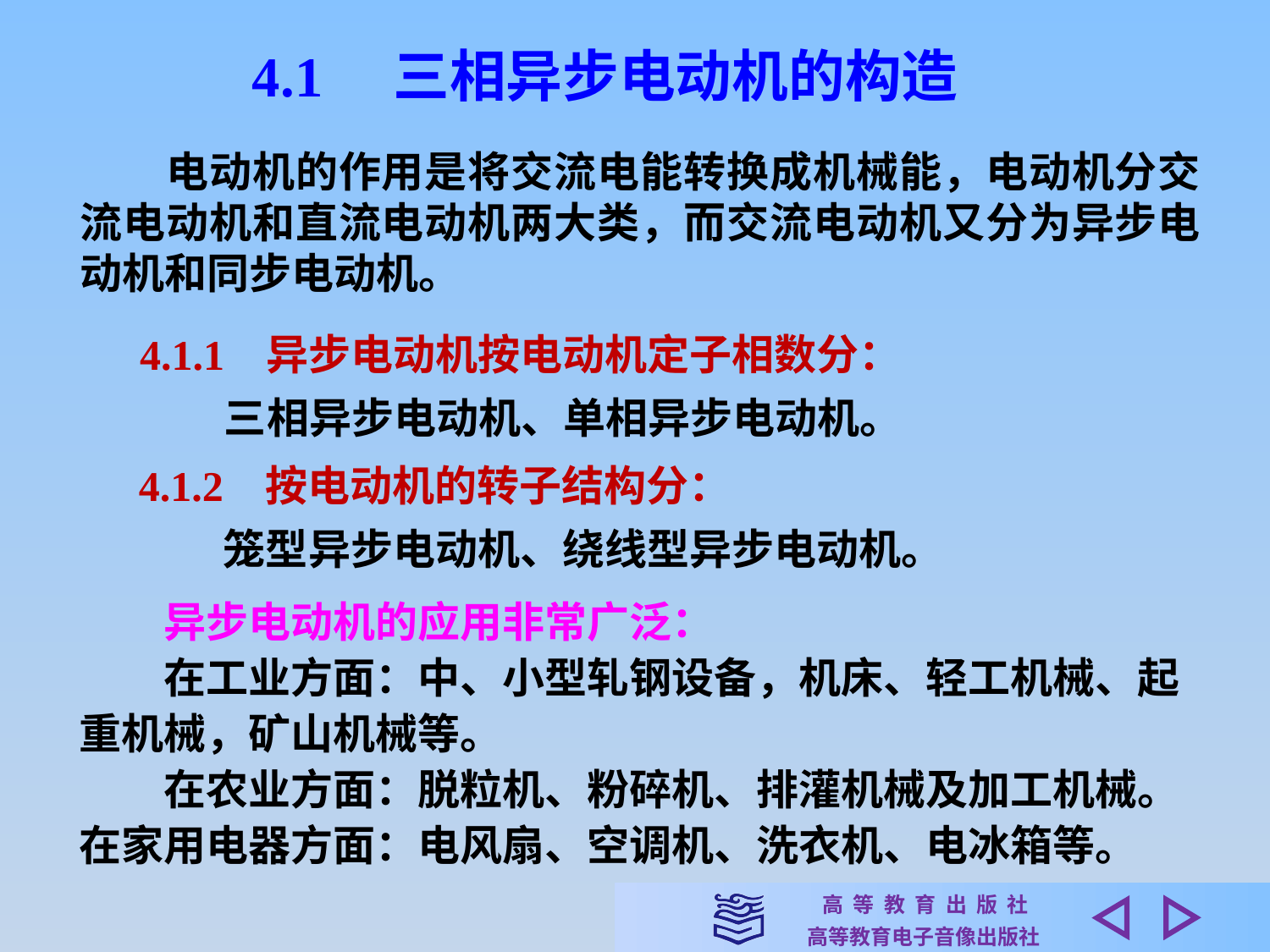

4.1　三相异步电动机的构造
　　电动机的作用是将交流电能转换成机械能，电动机分交流电动机和直流电动机两大类，而交流电动机又分为异步电动机和同步电动机。
4.1.1   异步电动机按电动机定子相数分：
　　三相异步电动机、单相异步电动机。
4.1.2   按电动机的转子结构分：
　　笼型异步电动机、绕线型异步电动机。
　　异步电动机的应用非常广泛：
　　在工业方面：中、小型轧钢设备，机床、轻工机械、起重机械，矿山机械等。
　　在农业方面：脱粒机、粉碎机、排灌机械及加工机械。
在家用电器方面：电风扇、空调机、洗衣机、电冰箱等。